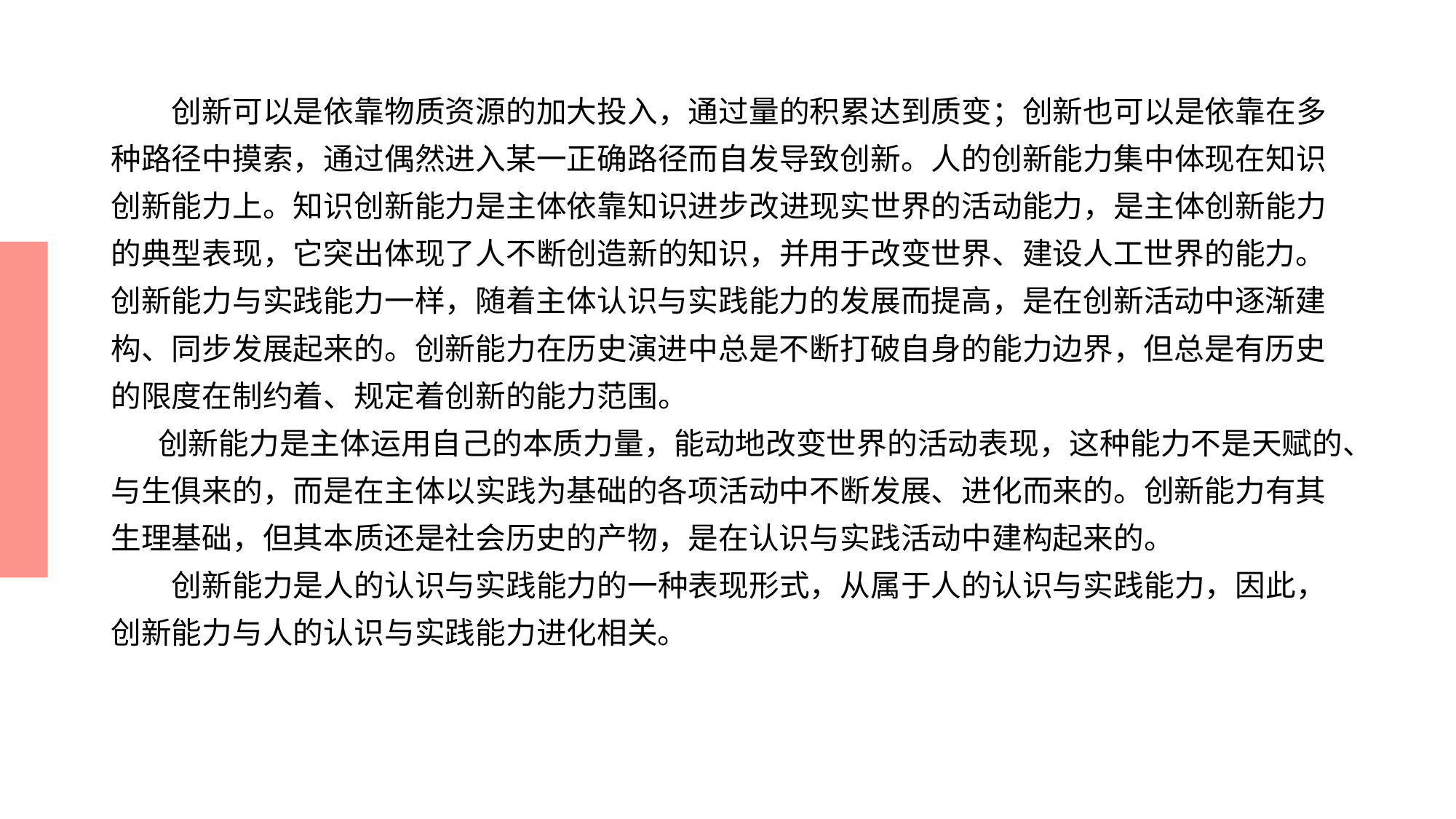

# 创新可以是依靠物质资源的加大投入，通过量的积累达到质变；创新也可以是依靠在多种路径中摸索，通过偶然进入某一正确路径而自发导致创新。人的创新能力集中体现在知识创新能力上。知识创新能力是主体依靠知识进步改进现实世界的活动能力，是主体创新能力的典型表现，它突出体现了人不断创造新的知识，并用于改变世界、建设人工世界的能力。创新能力与实践能力一样，随着主体认识与实践能力的发展而提高，是在创新活动中逐渐建构、同步发展起来的。创新能力在历史演进中总是不断打破自身的能力边界，但总是有历史的限度在制约着、规定着创新的能力范围。 创新能力是主体运用自己的本质力量，能动地改变世界的活动表现，这种能力不是天赋的、与生俱来的，而是在主体以实践为基础的各项活动中不断发展、进化而来的。创新能力有其生理基础，但其本质还是社会历史的产物，是在认识与实践活动中建构起来的。
　　创新能力是人的认识与实践能力的一种表现形式，从属于人的认识与实践能力，因此，创新能力与人的认识与实践能力进化相关。